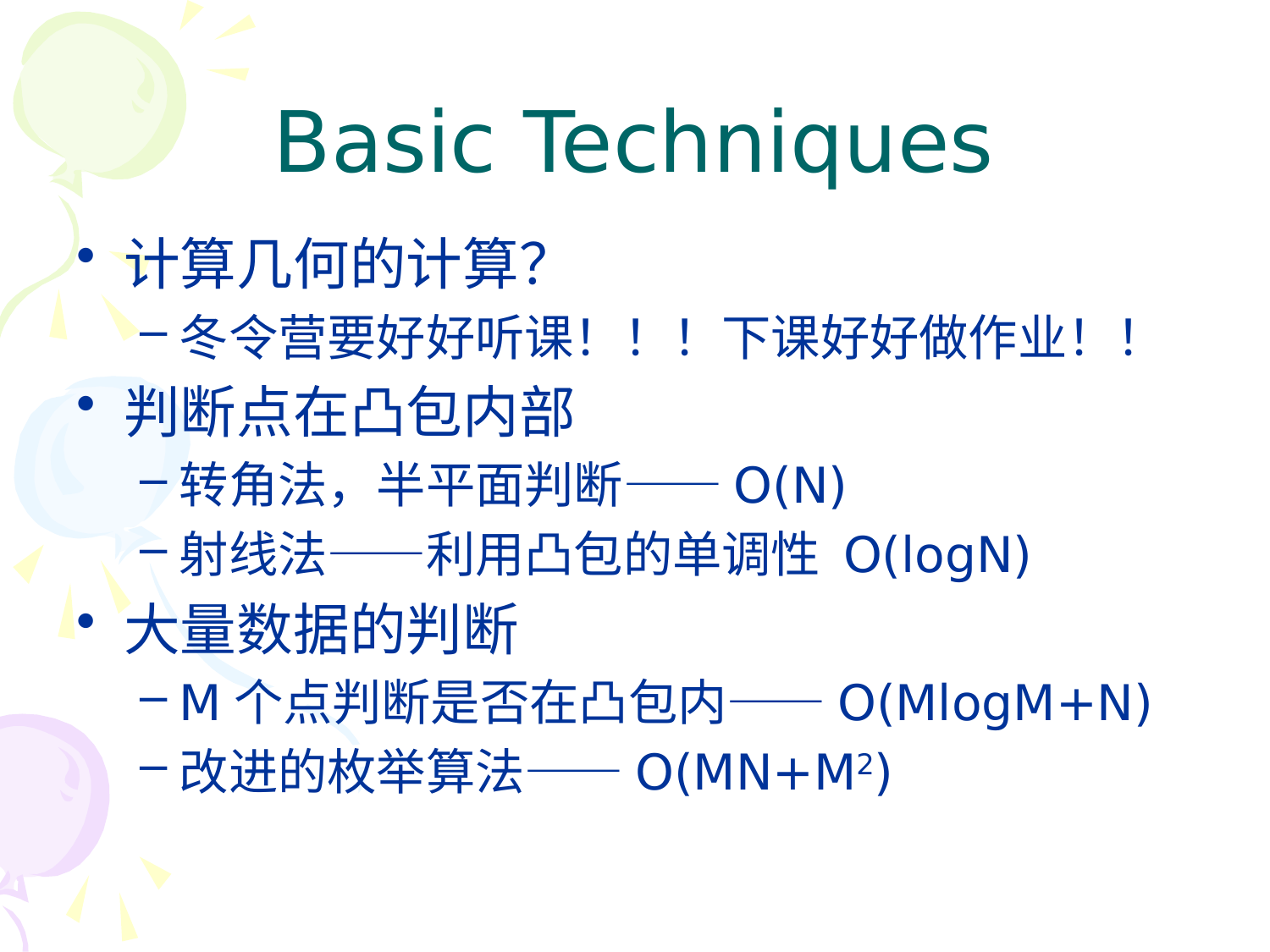

# Basic Techniques
计算几何的计算？
冬令营要好好听课！！！下课好好做作业！！
判断点在凸包内部
转角法，半平面判断——O(N)
射线法——利用凸包的单调性 O(logN)
大量数据的判断
M个点判断是否在凸包内——O(MlogM+N)
改进的枚举算法——O(MN+M2)